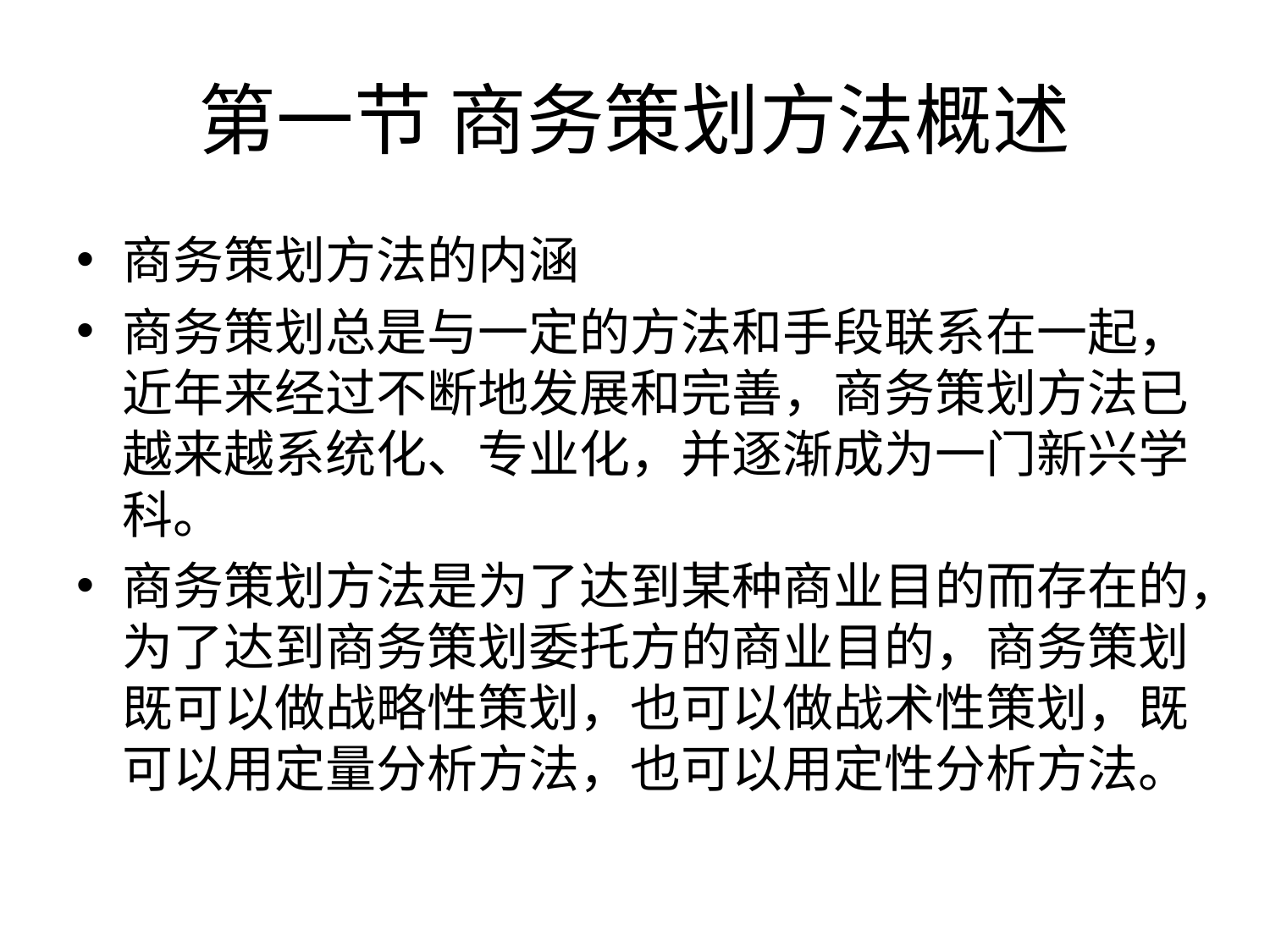

# 第一节 商务策划方法概述
商务策划方法的内涵
商务策划总是与一定的方法和手段联系在一起，近年来经过不断地发展和完善，商务策划方法已越来越系统化、专业化，并逐渐成为一门新兴学科。
商务策划方法是为了达到某种商业目的而存在的，为了达到商务策划委托方的商业目的，商务策划既可以做战略性策划，也可以做战术性策划，既可以用定量分析方法，也可以用定性分析方法。